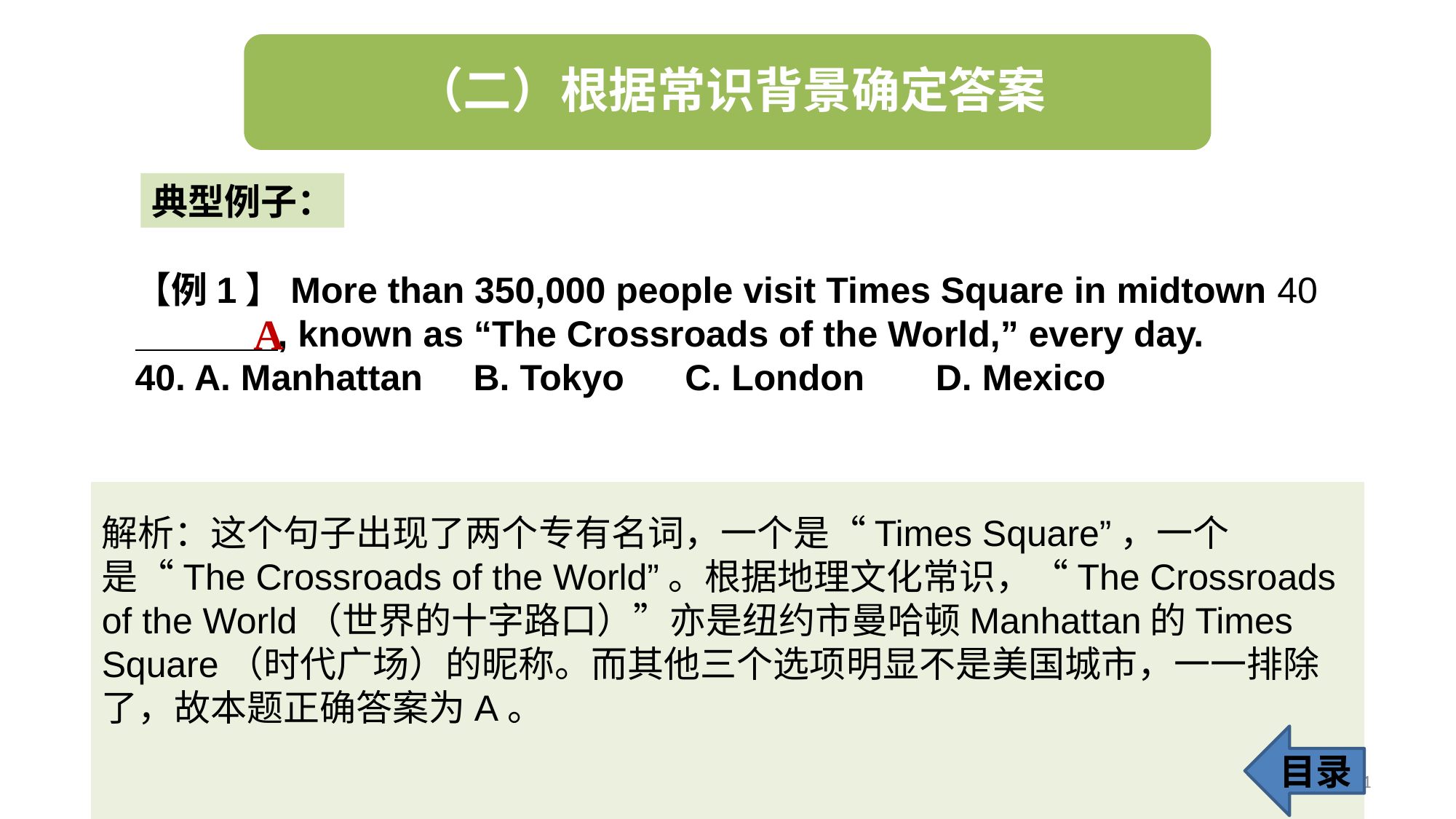

（二）根据常识背景确定答案
典型例子：
【例1】More than 350,000 people visit Times Square in midtown 40               , known as “The Crossroads of the World,” every day.
40. A. Manhattan     B. Tokyo      C. London       D. Mexico
A

解析：这个句子出现了两个专有名词，一个是“Times Square”，一个是“The Crossroads of the World”。根据地理文化常识，“The Crossroads of the World（世界的十字路口）”亦是纽约市曼哈顿Manhattan的Times Square（时代广场）的昵称。而其他三个选项明显不是美国城市，一一排除了，故本题正确答案为A。
目录
11